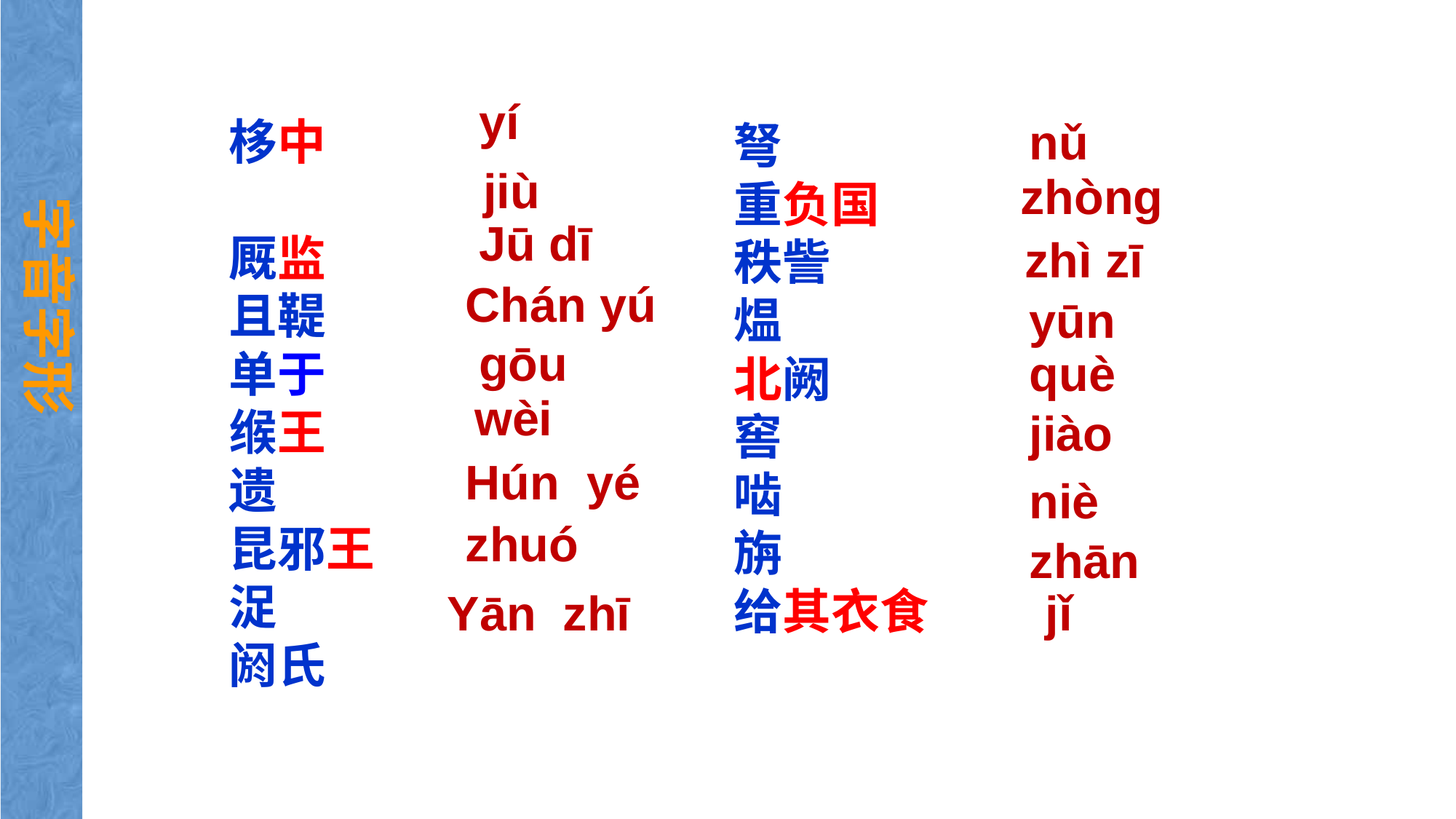

yí
nǔ
栘中
厩监
且鞮
单于
缑王
遗
昆邪王
浞
阏氏

弩
重负国
秩訾
煴
北阙
窖
啮
旃
给其衣食

 jiù
zhòng
字音字形

Jū dī
 zhì zī
Chán yú
yūn
 gōu
què
 wèi
jiào
Hún  yé
niè
zhuó
zhān
jǐ
Yān  zhī